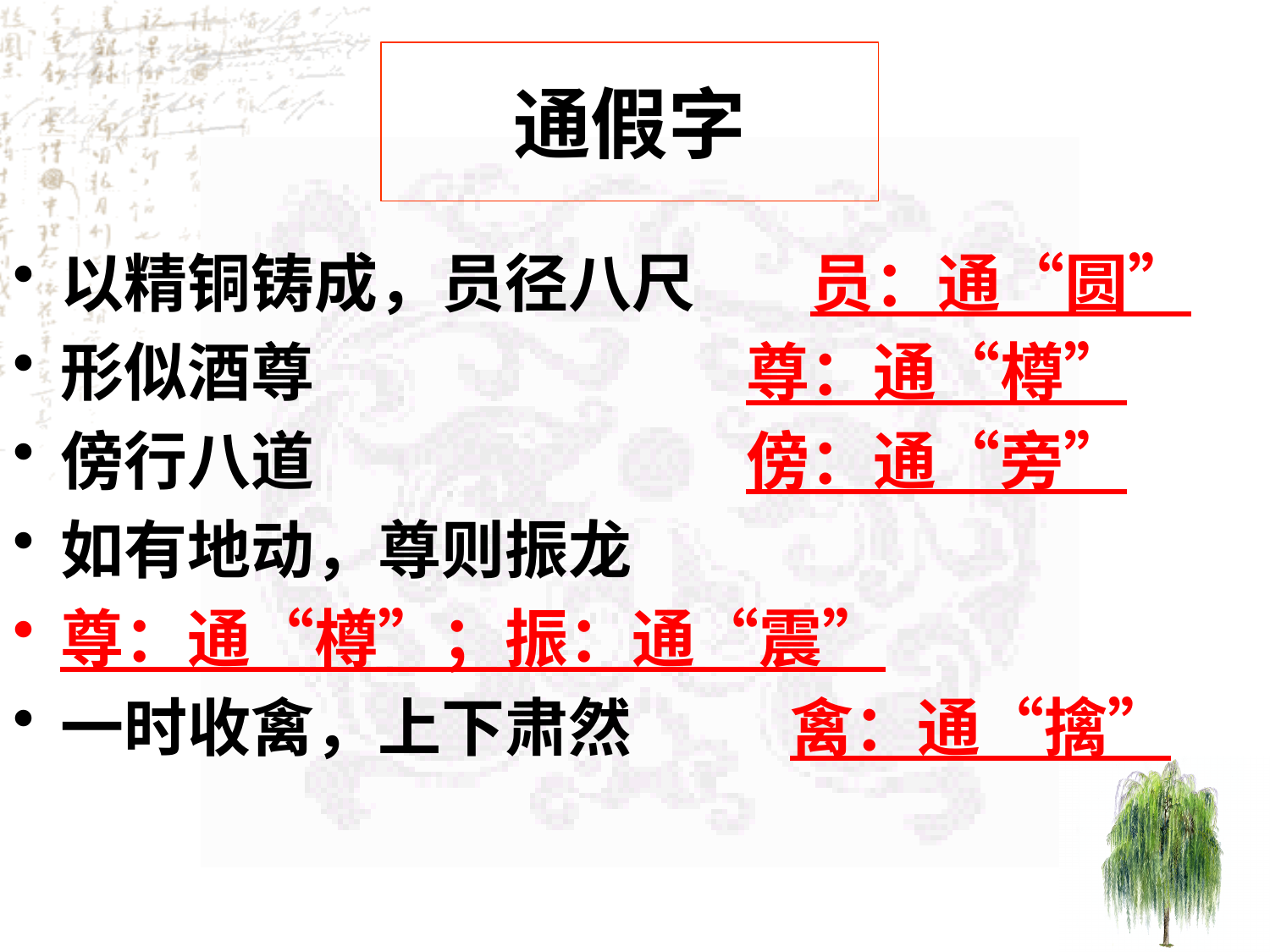

# 通假字

以精铜铸成，员径八尺        员：通“圆”
形似酒尊                              尊：通“樽”
傍行八道                              傍：通“旁”
如有地动，尊则振龙
尊：通“樽”；振：通“震”
一时收禽，上下肃然           禽：通“擒”